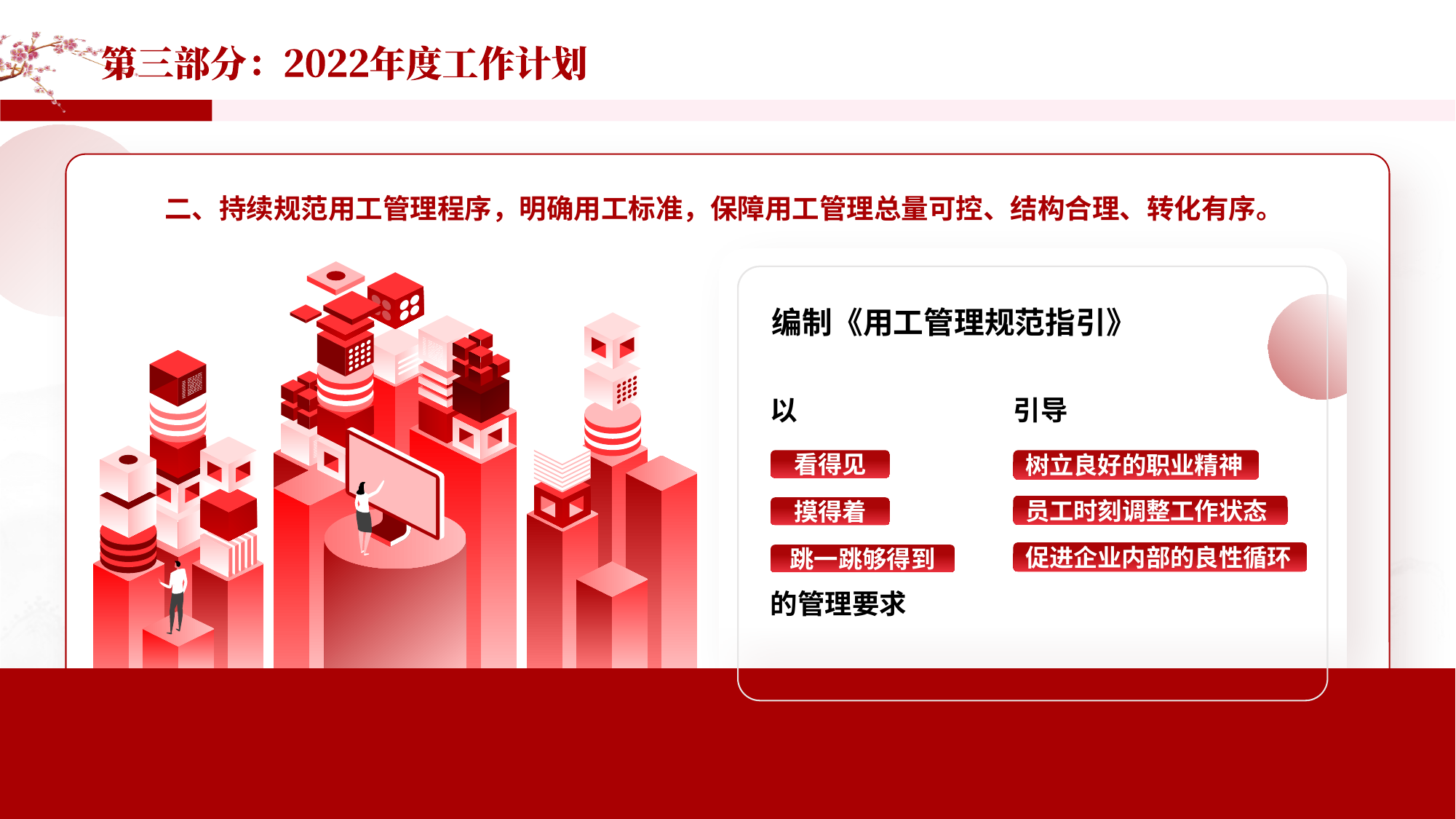

二、持续规范用工管理程序，明确用工标准，保障用工管理总量可控、结构合理、转化有序。

编制《用工管理规范指引》
以
引导
看得见
树立良好的职业精神
员工时刻调整工作状态
摸得着
促进企业内部的良性循环
跳一跳够得到
的管理要求